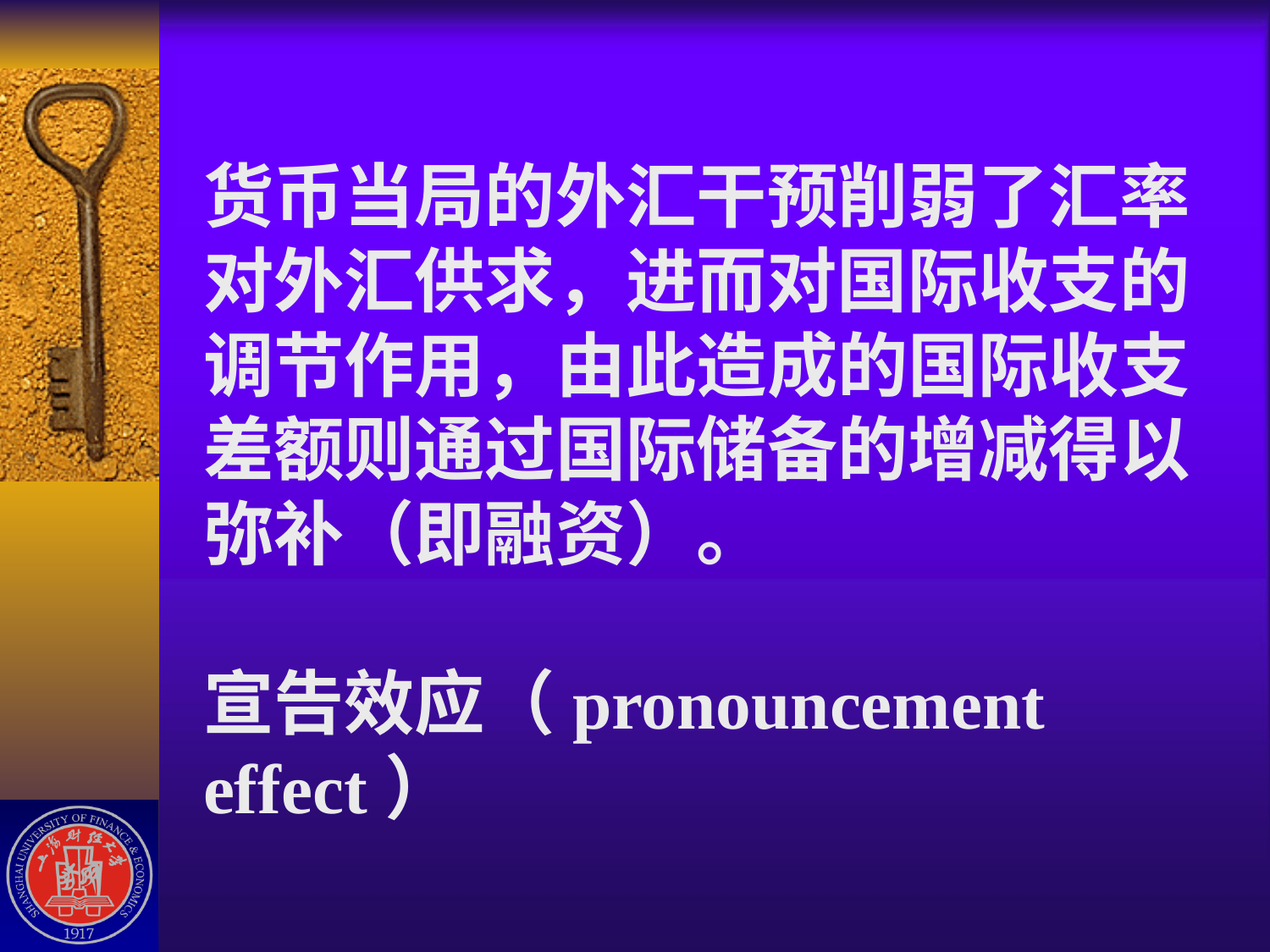

# 货币当局的外汇干预削弱了汇率对外汇供求，进而对国际收支的调节作用，由此造成的国际收支差额则通过国际储备的增减得以弥补（即融资）。 宣告效应（pronouncement effect）